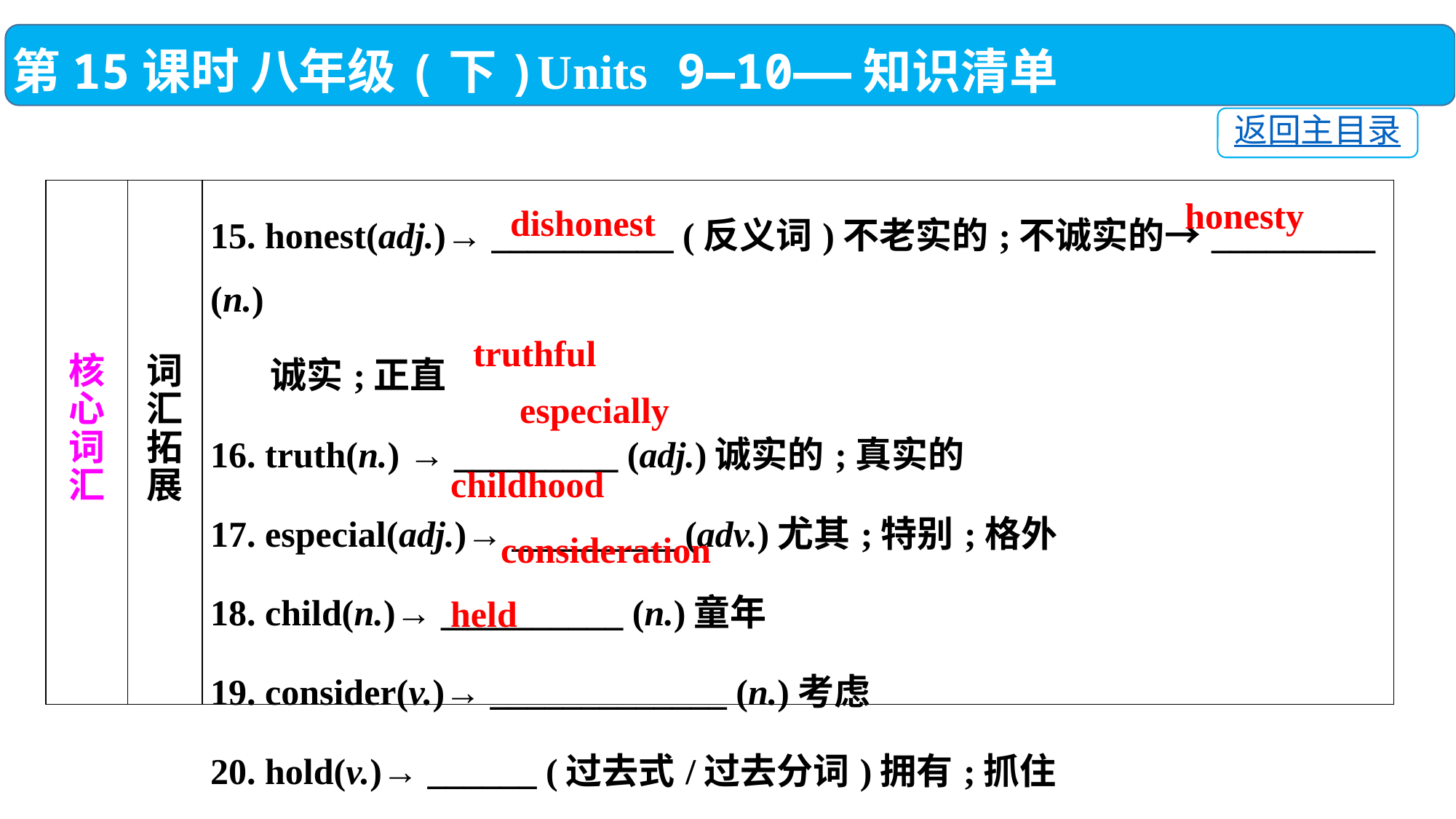

第15课时 八年级(下)Units 9—10——知识清单
返回主目录
| 核 心 词 汇 | 词 汇 拓 展 | 15. honest(adj.)→ \_\_\_\_\_\_\_\_\_\_ (反义词)不老实的;不诚实的→\_\_\_\_\_\_\_\_\_ (n.) 诚实;正直 16. truth(n.) → \_\_\_\_\_\_\_\_\_ (adj.)诚实的;真实的 17. especial(adj.)→ \_\_\_\_\_\_\_\_\_ (adv.)尤其;特别;格外 18. child(n.)→ \_\_\_\_\_\_\_\_\_\_ (n.)童年 19. consider(v.)→ \_\_\_\_\_\_\_\_\_\_\_\_\_ (n.)考虑 20. hold(v.)→ \_\_\_\_\_\_ (过去式/过去分词)拥有;抓住 |
| --- | --- | --- |
honesty
dishonest

 truthful
especially
childhood
consideration
held